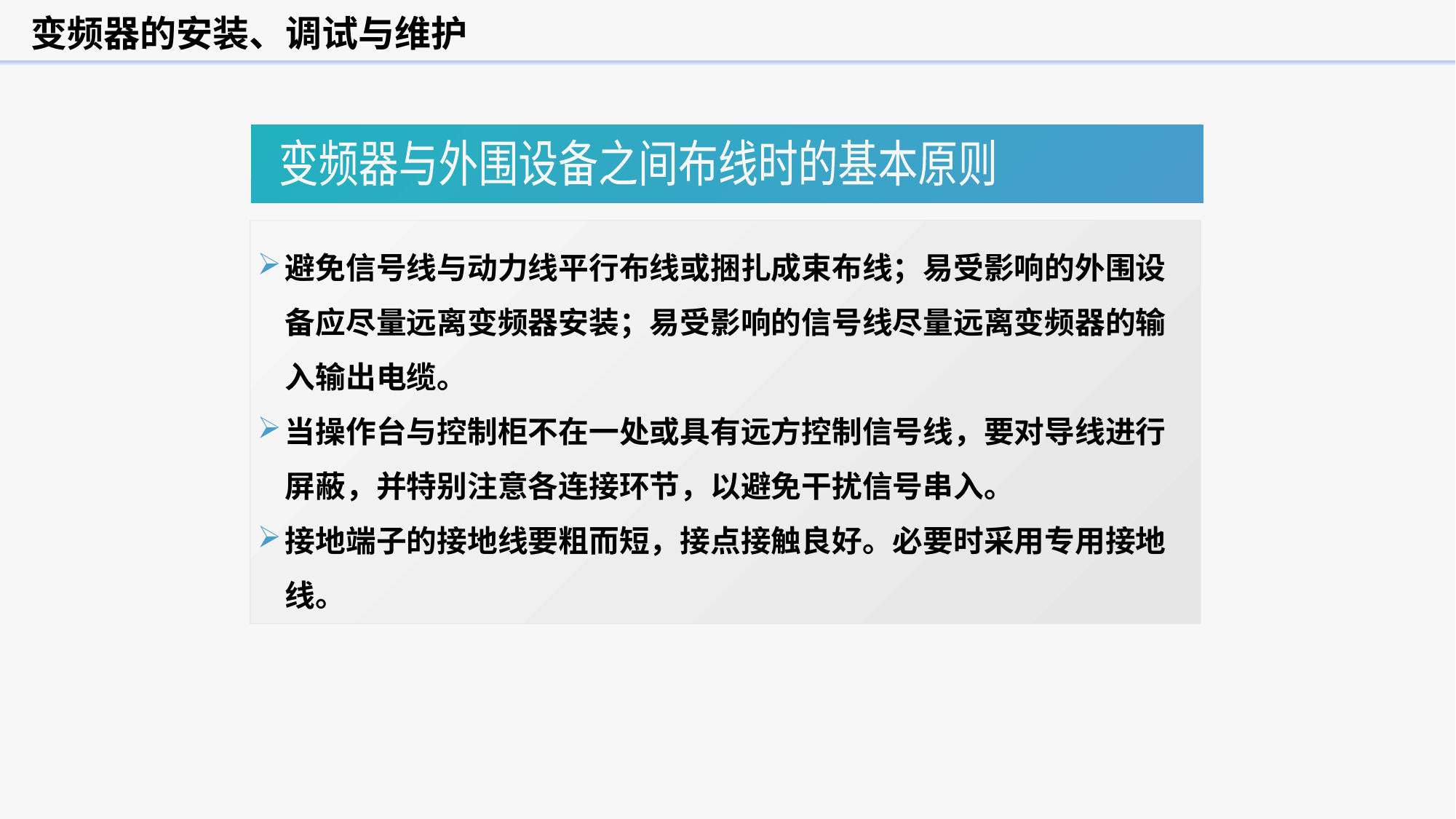

变频器的安装、调试与维护

变频器与外围设备之间布线时的基本原则
避免信号线与动力线平行布线或捆扎成束布线；易受影响的外围设备应尽量远离变频器安装；易受影响的信号线尽量远离变频器的输入输出电缆。
当操作台与控制柜不在一处或具有远方控制信号线，要对导线进行屏蔽，并特别注意各连接环节，以避免干扰信号串入。
接地端子的接地线要粗而短，接点接触良好。必要时采用专用接地线。